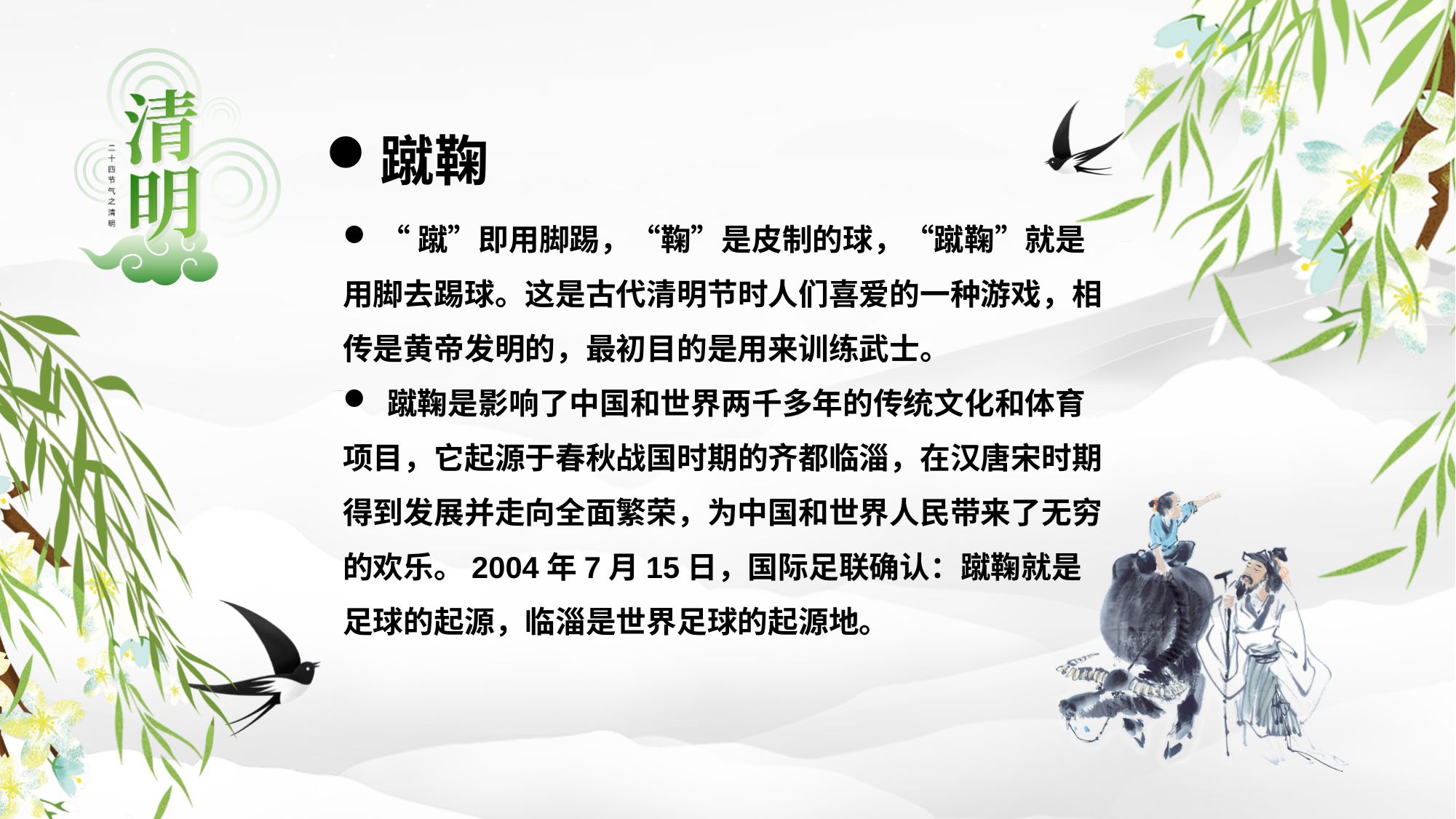

蹴鞠
 “蹴”即用脚踢，“鞠”是皮制的球，“蹴鞠”就是用脚去踢球。这是古代清明节时人们喜爱的一种游戏，相传是黄帝发明的，最初目的是用来训练武士。
 蹴鞠是影响了中国和世界两千多年的传统文化和体育项目，它起源于春秋战国时期的齐都临淄，在汉唐宋时期得到发展并走向全面繁荣，为中国和世界人民带来了无穷的欢乐。2004年7月15日，国际足联确认：蹴鞠就是足球的起源，临淄是世界足球的起源地。